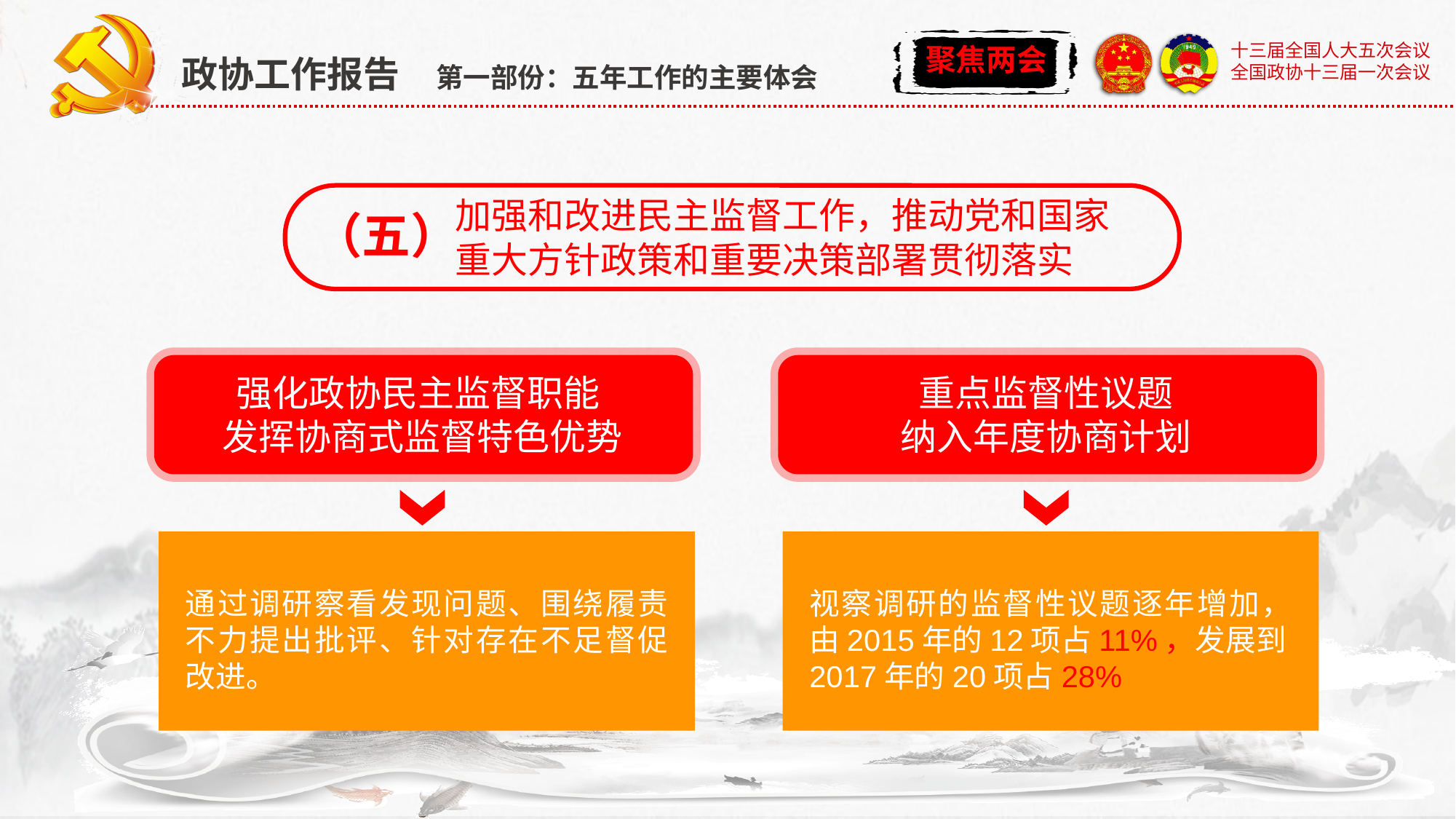

政协工作报告  第一部份：五年工作的主要体会

加强和改进民主监督工作，推动党和国家
重大方针政策和重要决策部署贯彻落实
（五）

强化政协民主监督职能
发挥协商式监督特色优势

重点监督性议题
纳入年度协商计划

通过调研察看发现问题、围绕履责不力提出批评、针对存在不足督促改进。

视察调研的监督性议题逐年增加，由2015年的12项占11%，发展到2017年的20项占28%